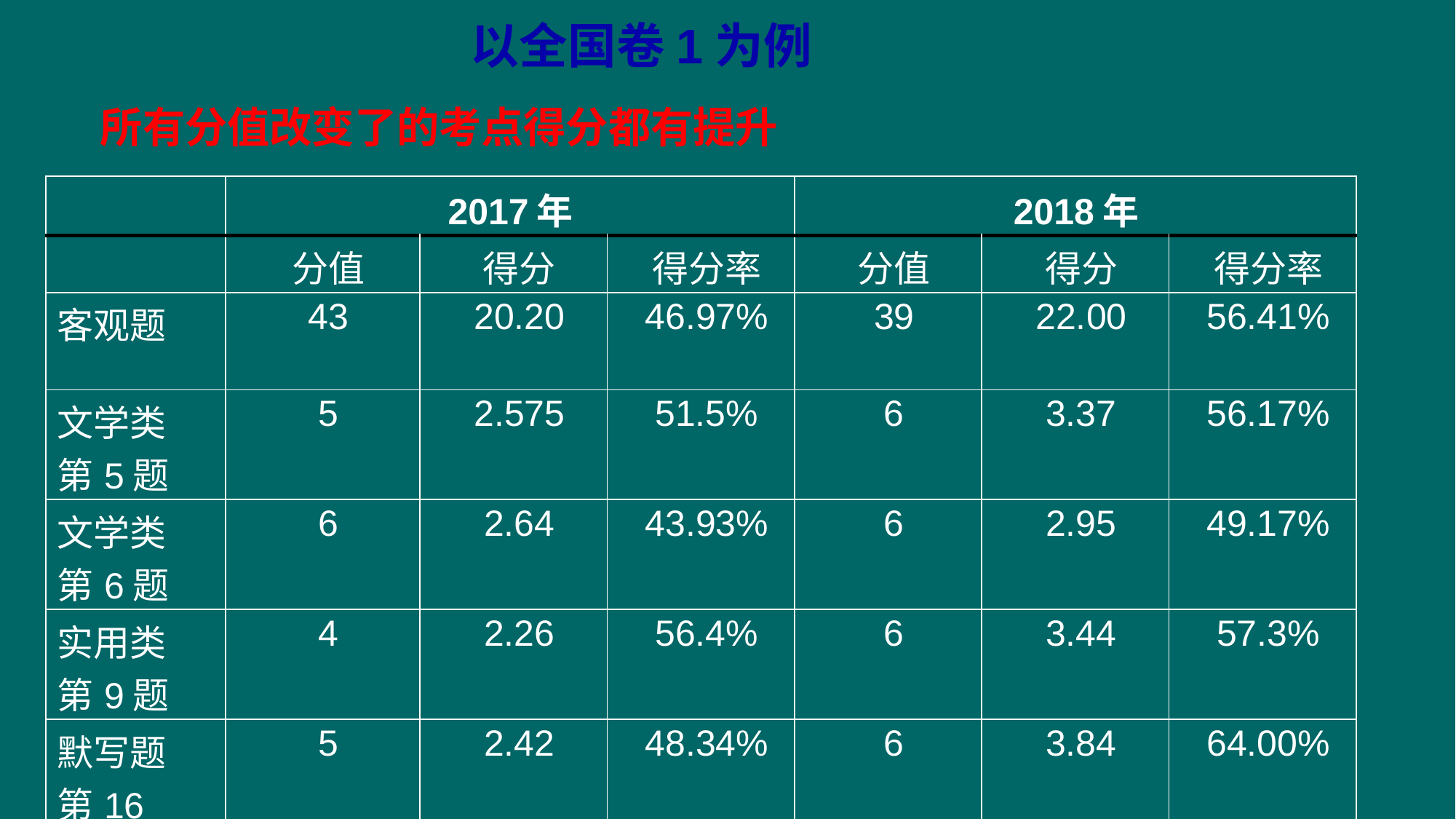

以全国卷1为例
# 所有分值改变了的考点得分都有提升
|  | 2017年 |  |  | 2018年 |  |  |
| --- | --- | --- | --- | --- | --- | --- |
|  | 分值 | 得分 | 得分率 | 分值 | 得分 | 得分率 |
| 客观题 | 43 | 20.20 | 46.97% | 39 | 22.00 | 56.41% |
| 文学类 第5题 | 5 | 2.575 | 51.5% | 6 | 3.37 | 56.17% |
| 文学类 第6题 | 6 | 2.64 | 43.93% | 6 | 2.95 | 49.17% |
| 实用类 第9题 | 4 | 2.26 | 56.4% | 6 | 3.44 | 57.3% |
| 默写题 第16题 | 5 | 2.42 | 48.34% | 6 | 3.84 | 64.00% |